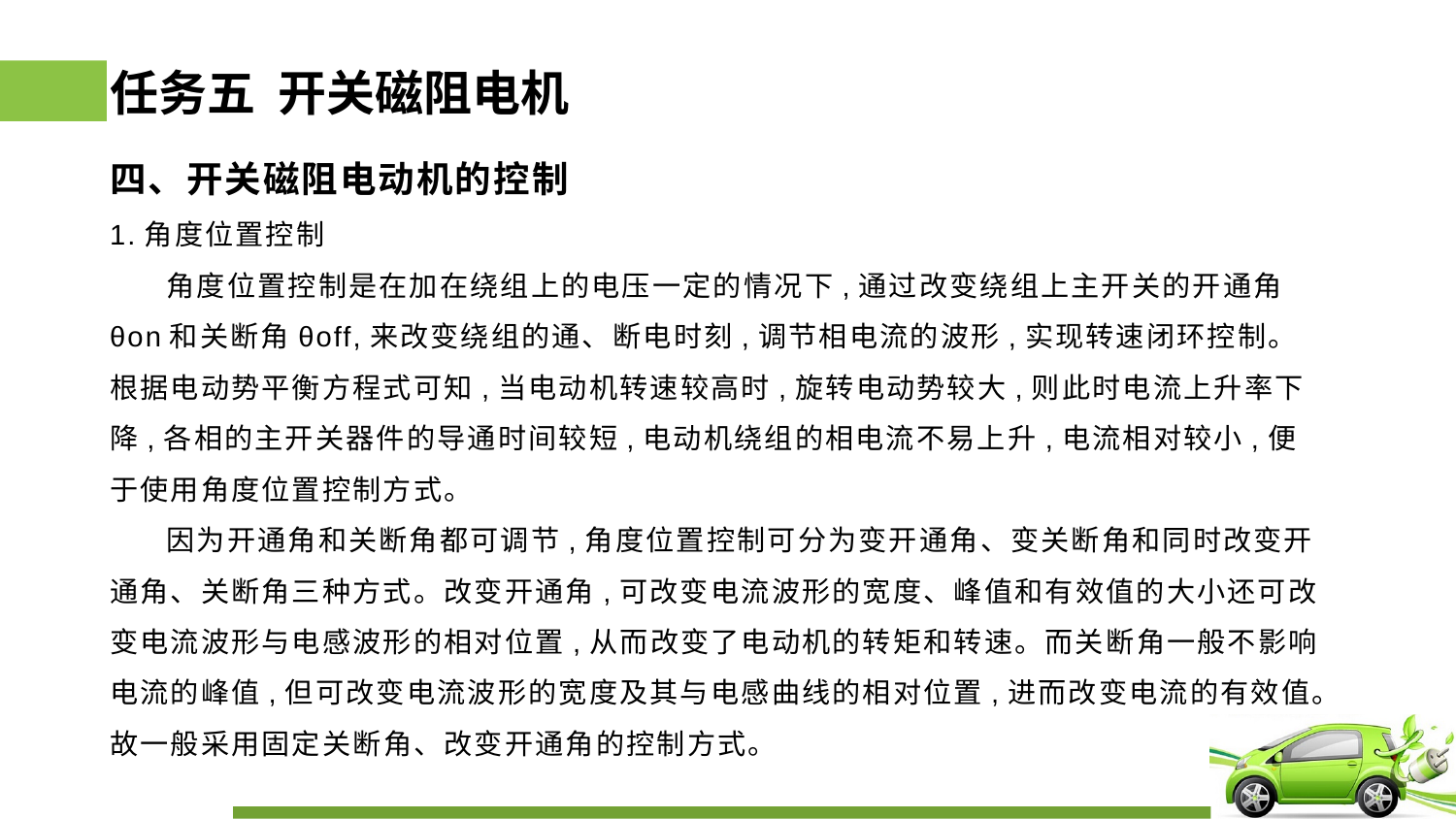

# 任务五  开关磁阻电机
四、开关磁阻电动机的控制
1.角度位置控制
      角度位置控制是在加在绕组上的电压一定的情况下,通过改变绕组上主开关的开通角θon和关断角θoff,来改变绕组的通、断电时刻,调节相电流的波形,实现转速闭环控制。
根据电动势平衡方程式可知,当电动机转速较高时,旋转电动势较大,则此时电流上升率下降,各相的主开关器件的导通时间较短,电动机绕组的相电流不易上升,电流相对较小,便于使用角度位置控制方式。
      因为开通角和关断角都可调节,角度位置控制可分为变开通角、变关断角和同时改变开通角、关断角三种方式。改变开通角,可改变电流波形的宽度、峰值和有效值的大小还可改变电流波形与电感波形的相对位置,从而改变了电动机的转矩和转速。而关断角一般不影响电流的峰值,但可改变电流波形的宽度及其与电感曲线的相对位置,进而改变电流的有效值。故一般采用固定关断角、改变开通角的控制方式。